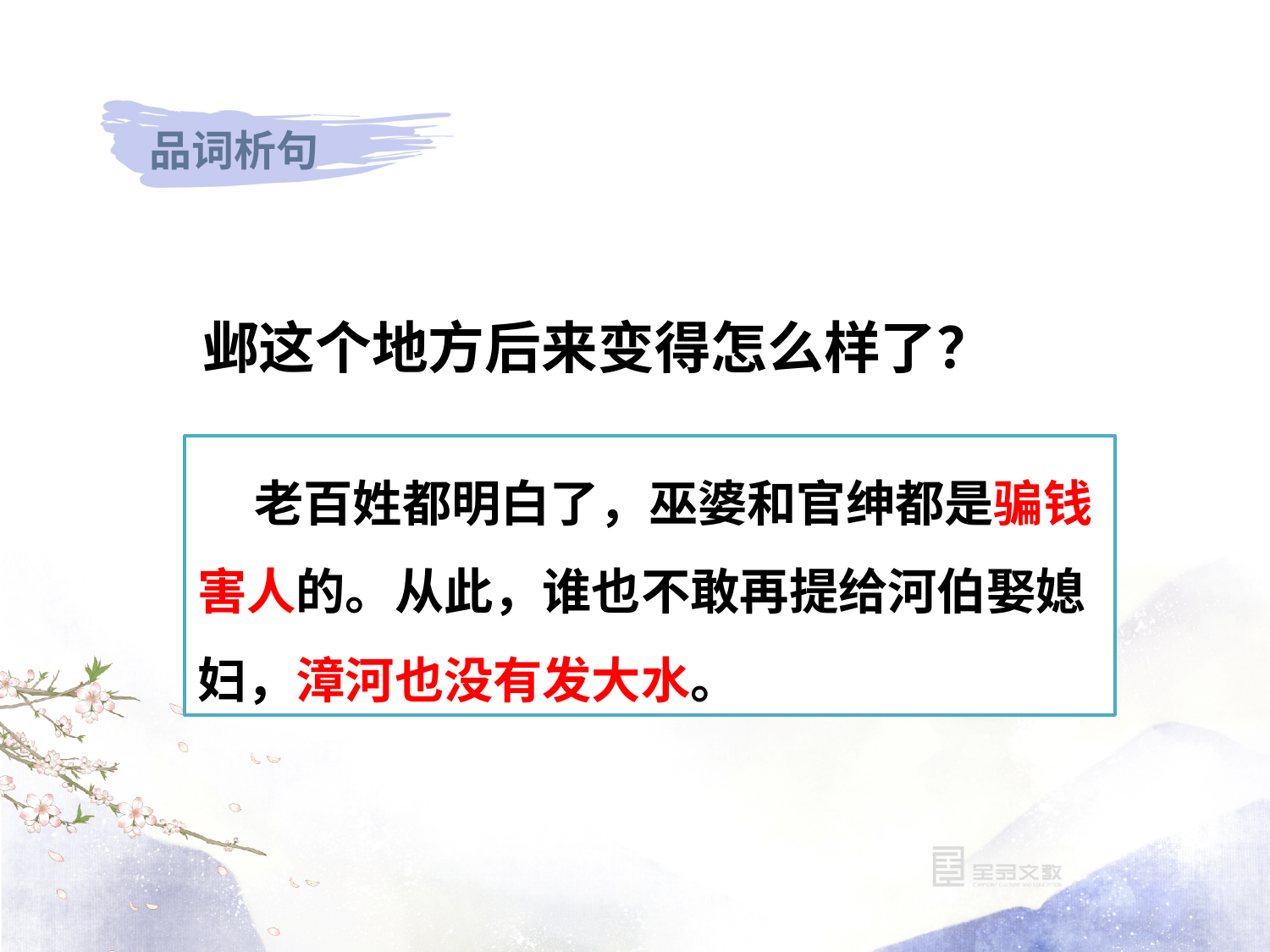

邺这个地方后来变得怎么样了？
    老百姓都明白了，巫婆和官绅都是骗钱害人的。从此，谁也不敢再提给河伯娶媳妇，漳河也没有发大水。